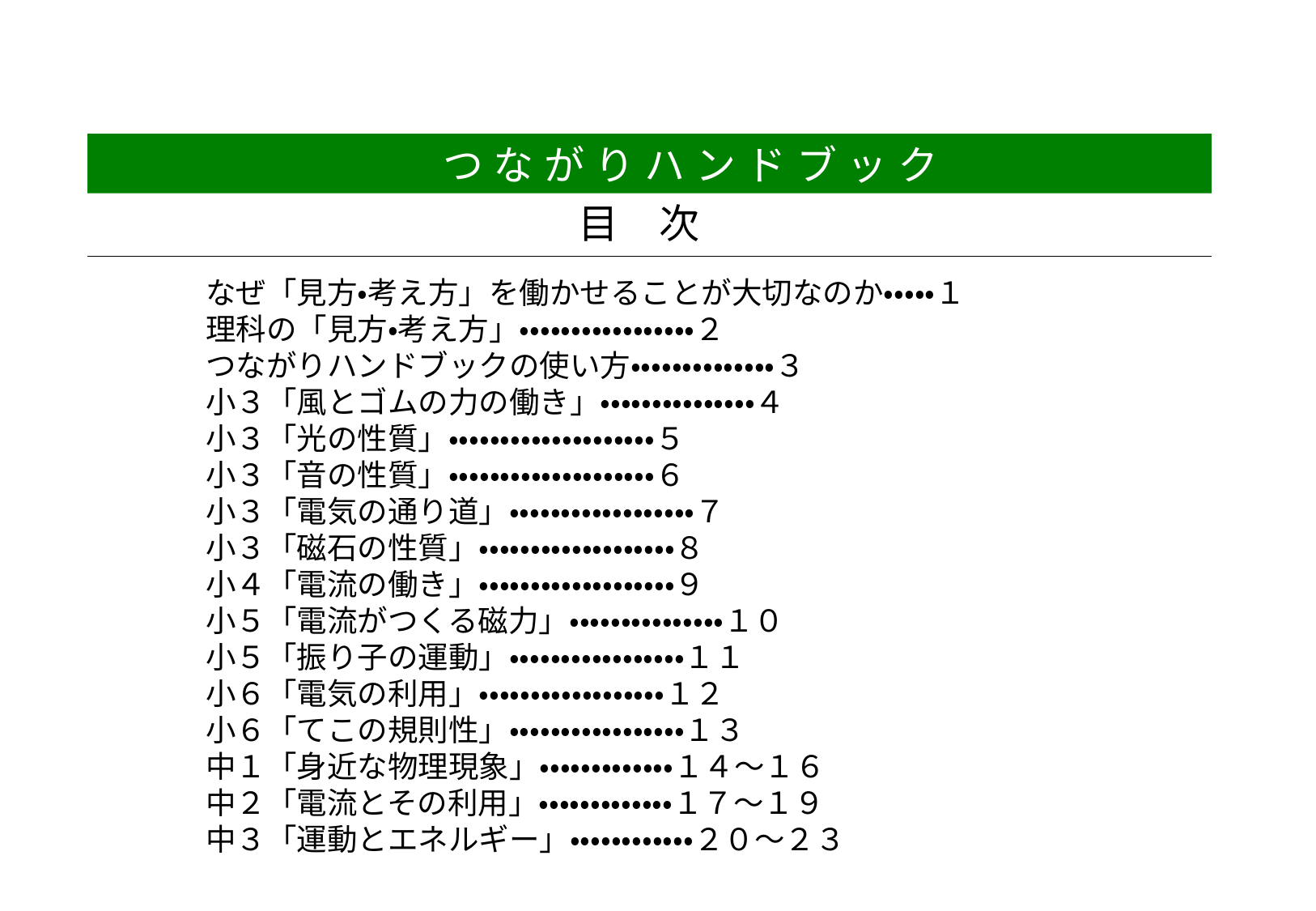

# つながりハンドブック

目　次
なぜ「見方・考え方」を働かせることが大切なのか・・・・・１
理科の「見方・考え方」・・・・・・・・・・・・・・・・・２
つながりハンドブックの使い方・・・・・・・・・・・・・・３
小３「風とゴムの力の働き」・・・・・・・・・・・・・・・４
小３「光の性質」・・・・・・・・・・・・・・・・・・・・５
小３「音の性質」・・・・・・・・・・・・・・・・・・・・６
小３「電気の通り道」・・・・・・・・・・・・・・・・・・７
小３「磁石の性質」・・・・・・・・・・・・・・・・・・・８
小４「電流の働き」・・・・・・・・・・・・・・・・・・・９
小５「電流がつくる磁力」・・・・・・・・・・・・・・・１０
小５「振り子の運動」・・・・・・・・・・・・・・・・・１１
小６「電気の利用」・・・・・・・・・・・・・・・・・・１２
小６「てこの規則性」・・・・・・・・・・・・・・・・・１３
中１「身近な物理現象」・・・・・・・・・・・・・１４～１６
中２「電流とその利用」・・・・・・・・・・・・・１７～１９
中３「運動とエネルギー」・・・・・・・・・・・・２０～２３